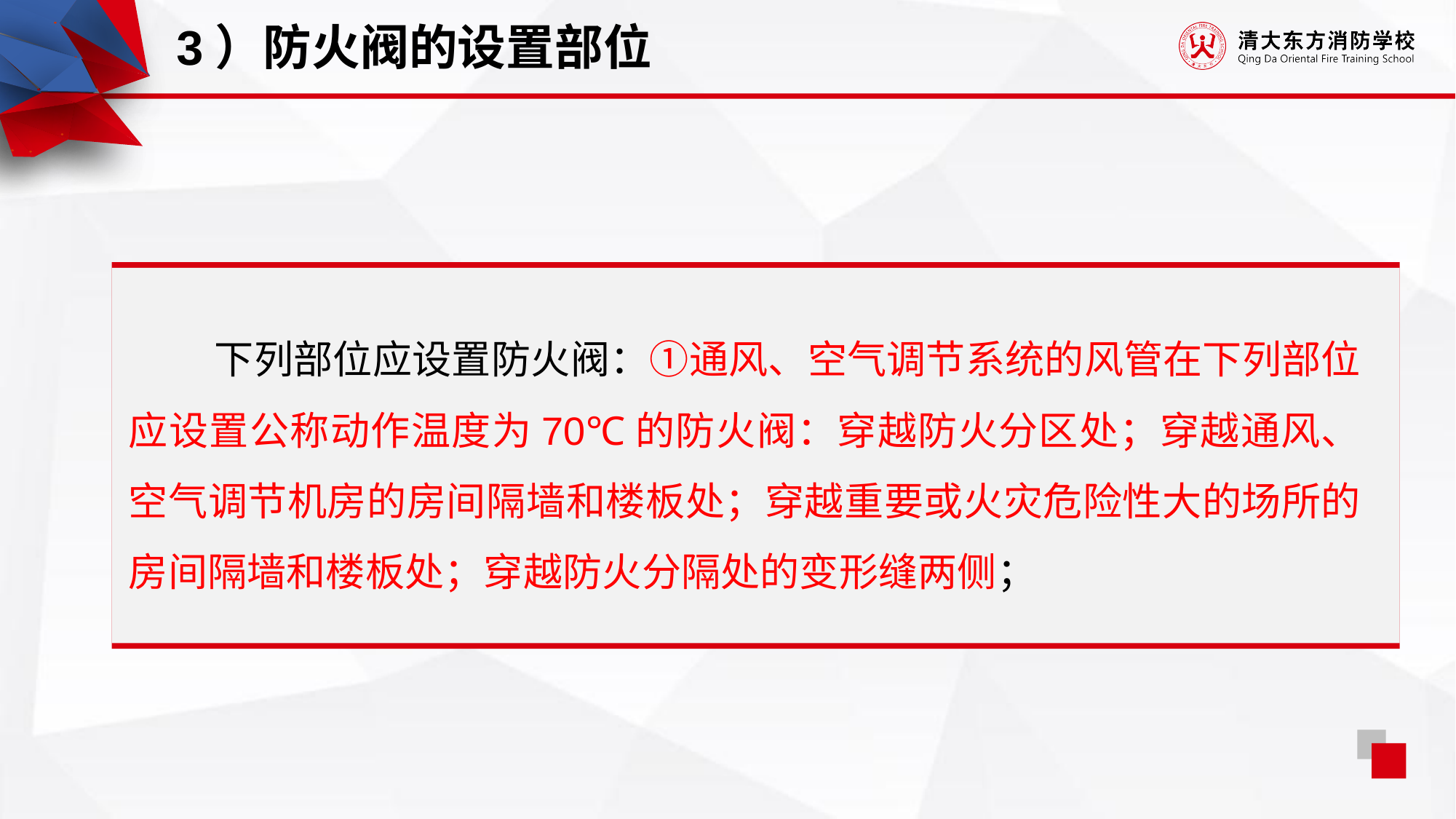

3）防火阀的设置部位

下列部位应设置防火阀：①通风、空气调节系统的风管在下列部位应设置公称动作温度为70℃的防火阀：穿越防火分区处；穿越通风、空气调节机房的房间隔墙和楼板处；穿越重要或火灾危险性大的场所的房间隔墙和楼板处；穿越防火分隔处的变形缝两侧；